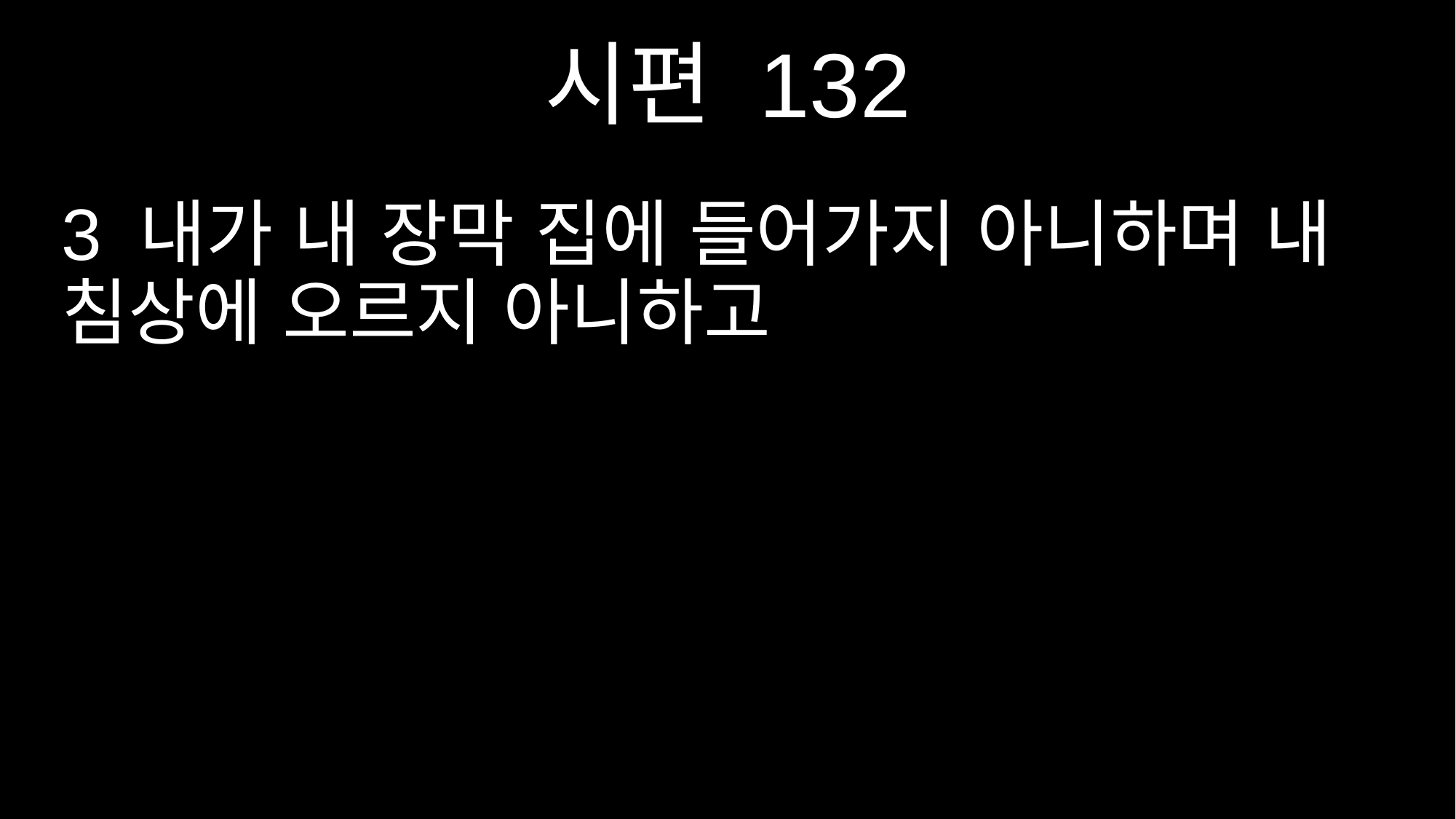

시편 132
3 내가 내 장막 집에 들어가지 아니하며 내 침상에 오르지 아니하고